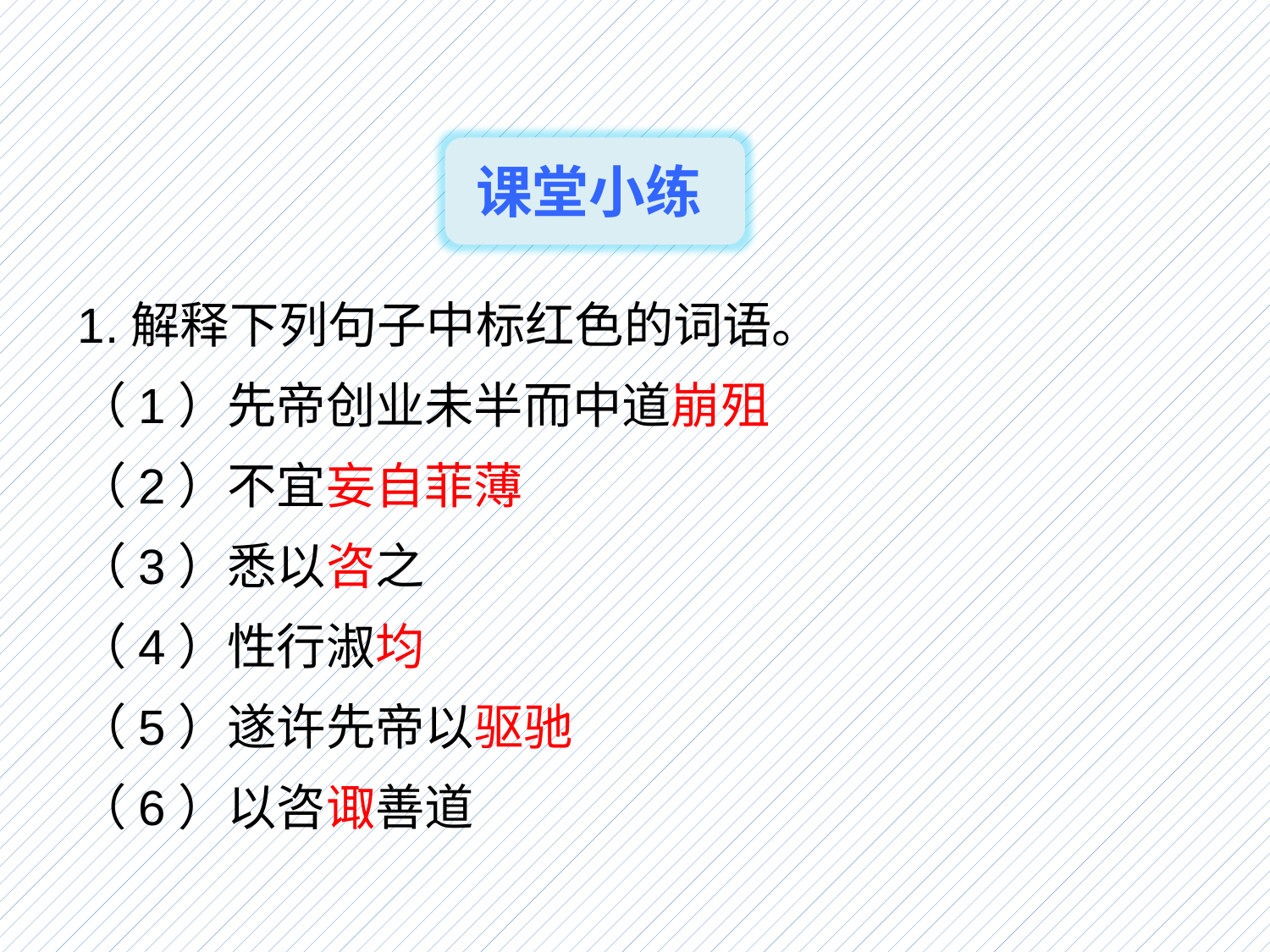

课堂小练
1.解释下列句子中标红色的词语。
（1）先帝创业未半而中道崩殂
（2）不宜妄自菲薄
（3）悉以咨之
（4）性行淑均
（5）遂许先帝以驱驰
（6）以咨诹善道